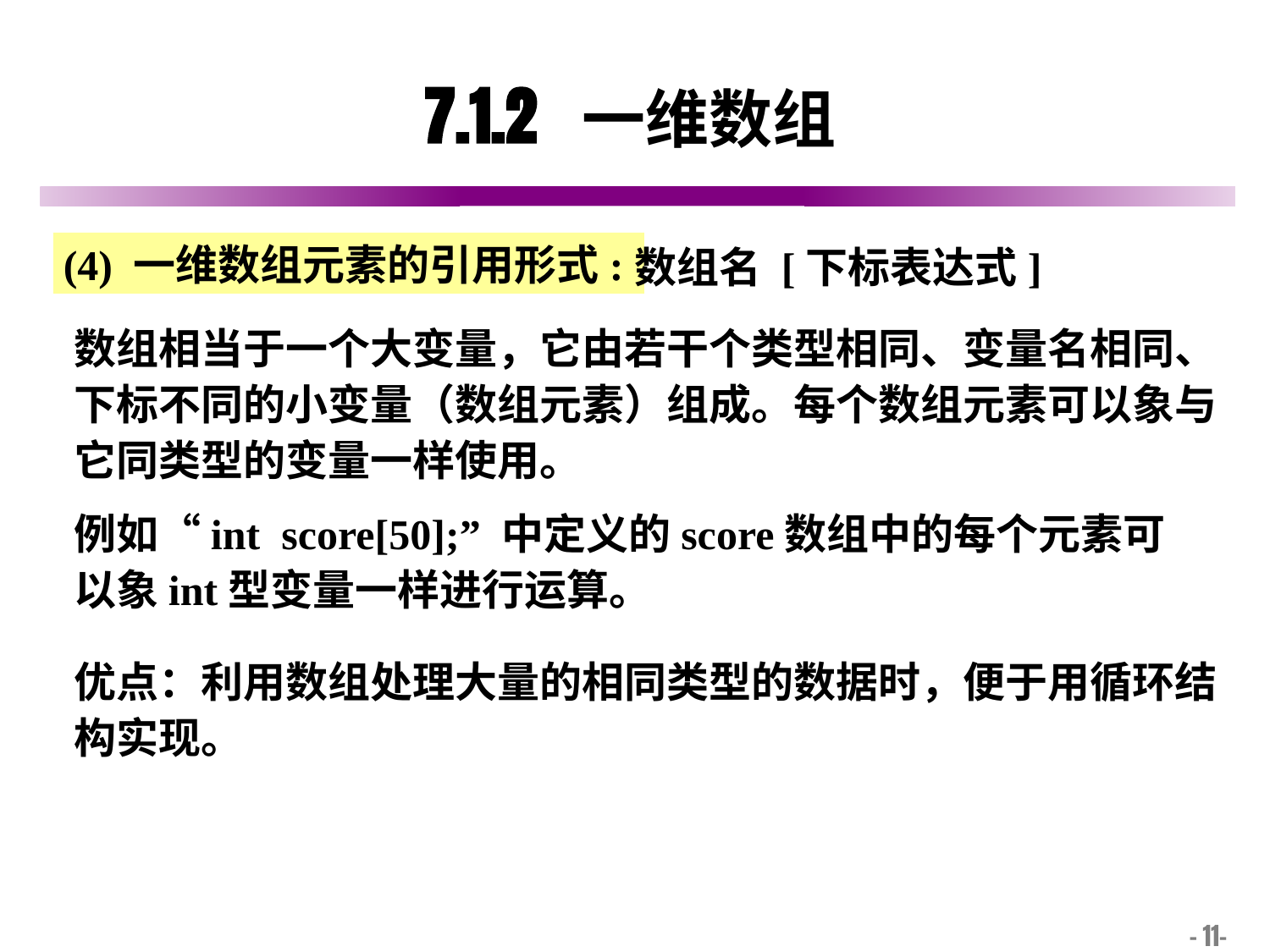

# 7.1.2  一维数组
数组名 [下标表达式]
(4) 一维数组元素的引用形式:
数组相当于一个大变量，它由若干个类型相同、变量名相同、下标不同的小变量（数组元素）组成。每个数组元素可以象与它同类型的变量一样使用。
例如“int  score[50];” 中定义的score数组中的每个元素可以象int型变量一样进行运算。
优点：利用数组处理大量的相同类型的数据时，便于用循环结构实现。
 - 11-